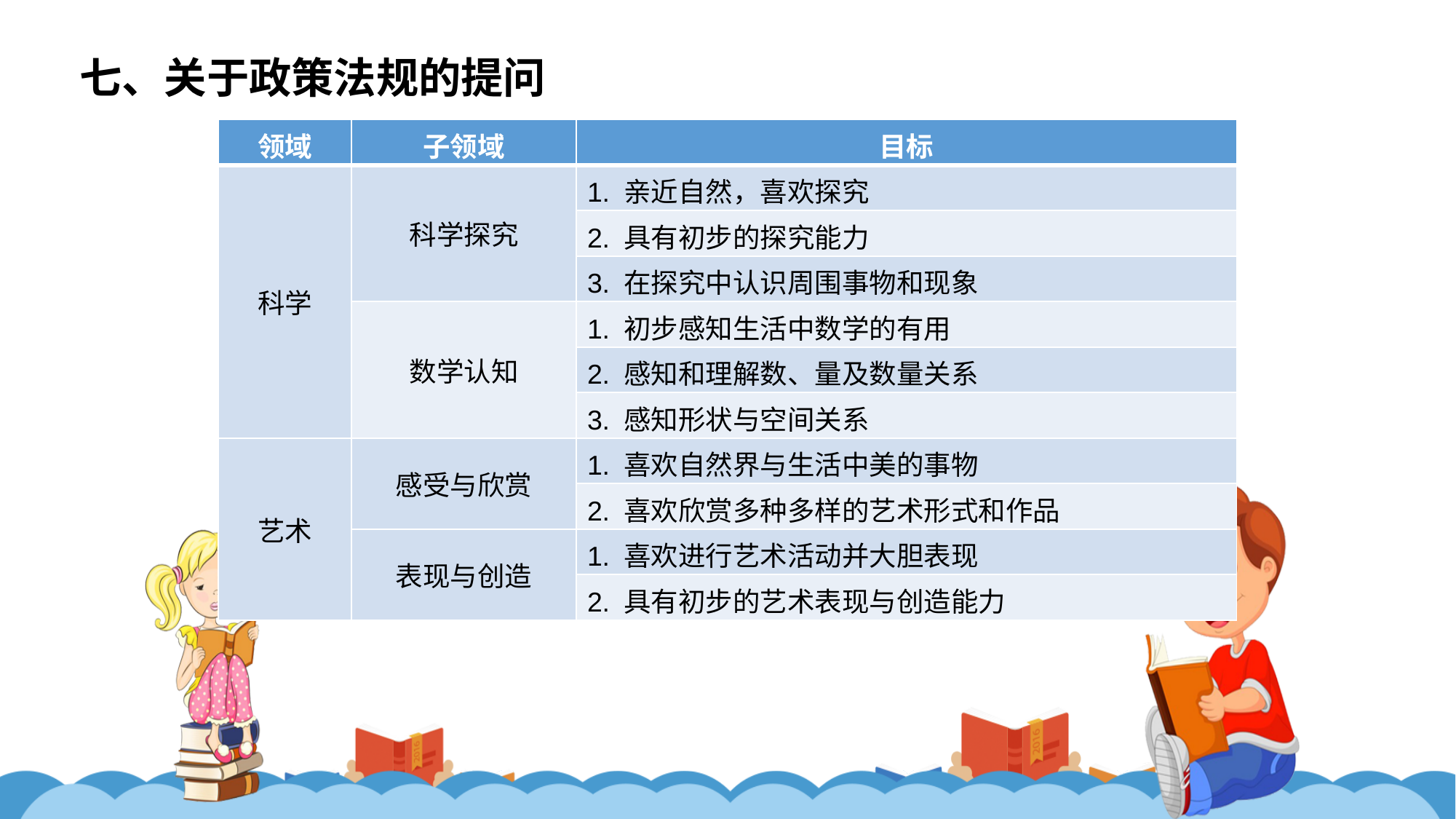

七、关于政策法规的提问
| 领域 | 子领域 | 目标 |
| --- | --- | --- |
| 科学 | 科学探究 | 1. 亲近自然，喜欢探究 |
|  |  | 2. 具有初步的探究能力 |
|  |  | 3. 在探究中认识周围事物和现象 |
|  | 数学认知 | 1. 初步感知生活中数学的有用 |
|  |  | 2. 感知和理解数、量及数量关系 |
|  |  | 3. 感知形状与空间关系 |
| 艺术 | 感受与欣赏 | 1. 喜欢自然界与生活中美的事物 |
|  |  | 2. 喜欢欣赏多种多样的艺术形式和作品 |
|  | 表现与创造 | 1. 喜欢进行艺术活动并大胆表现 |
|  |  | 2. 具有初步的艺术表现与创造能力 |